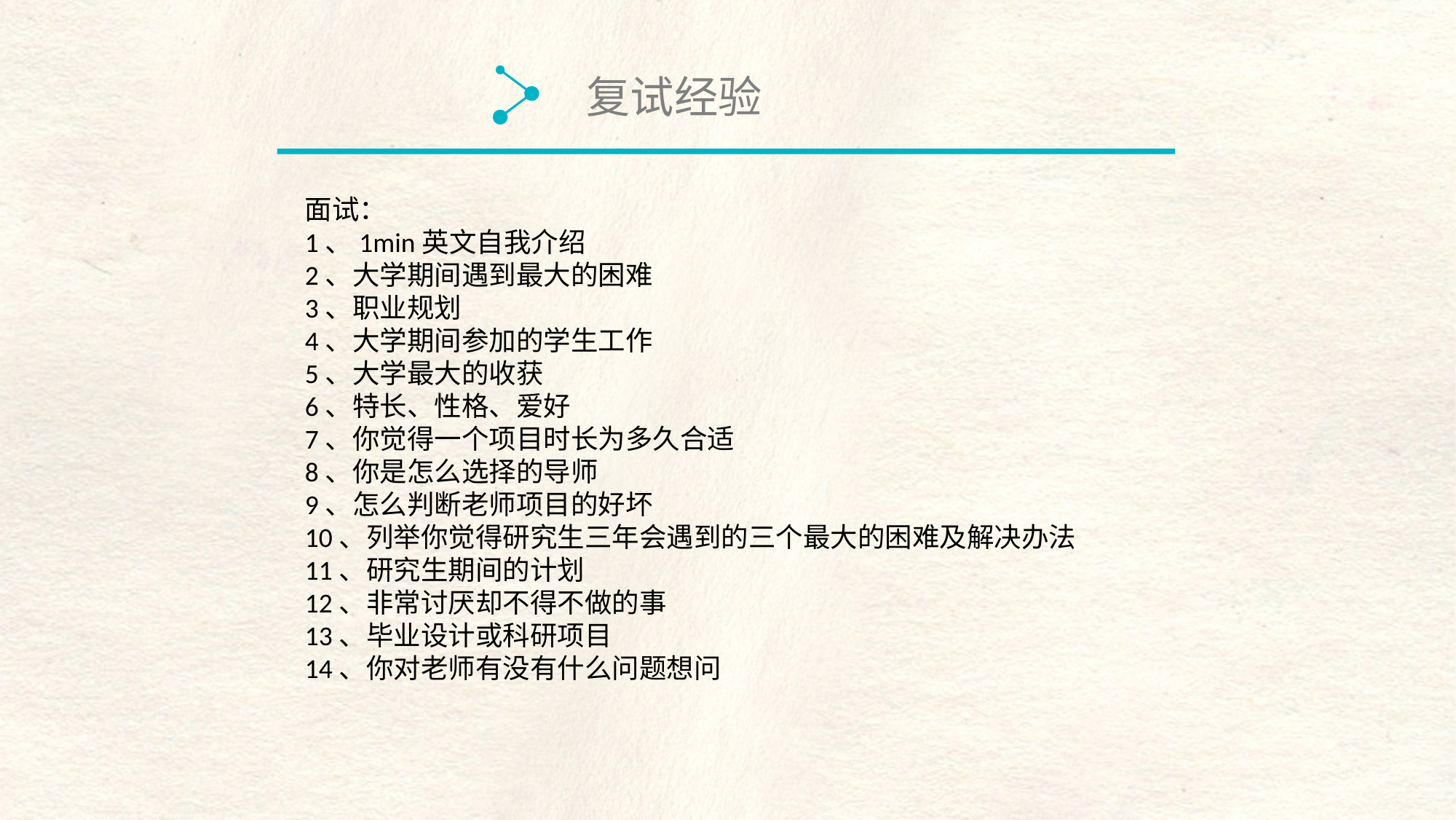

复试经验

面试：
1、1min英文自我介绍
2、大学期间遇到最大的困难
3、职业规划
4、大学期间参加的学生工作
5、大学最大的收获
6、特长、性格、爱好
7、你觉得一个项目时长为多久合适
8、你是怎么选择的导师
9、怎么判断老师项目的好坏
10、列举你觉得研究生三年会遇到的三个最大的困难及解决办法
11、研究生期间的计划
12、非常讨厌却不得不做的事
13、毕业设计或科研项目
14、你对老师有没有什么问题想问